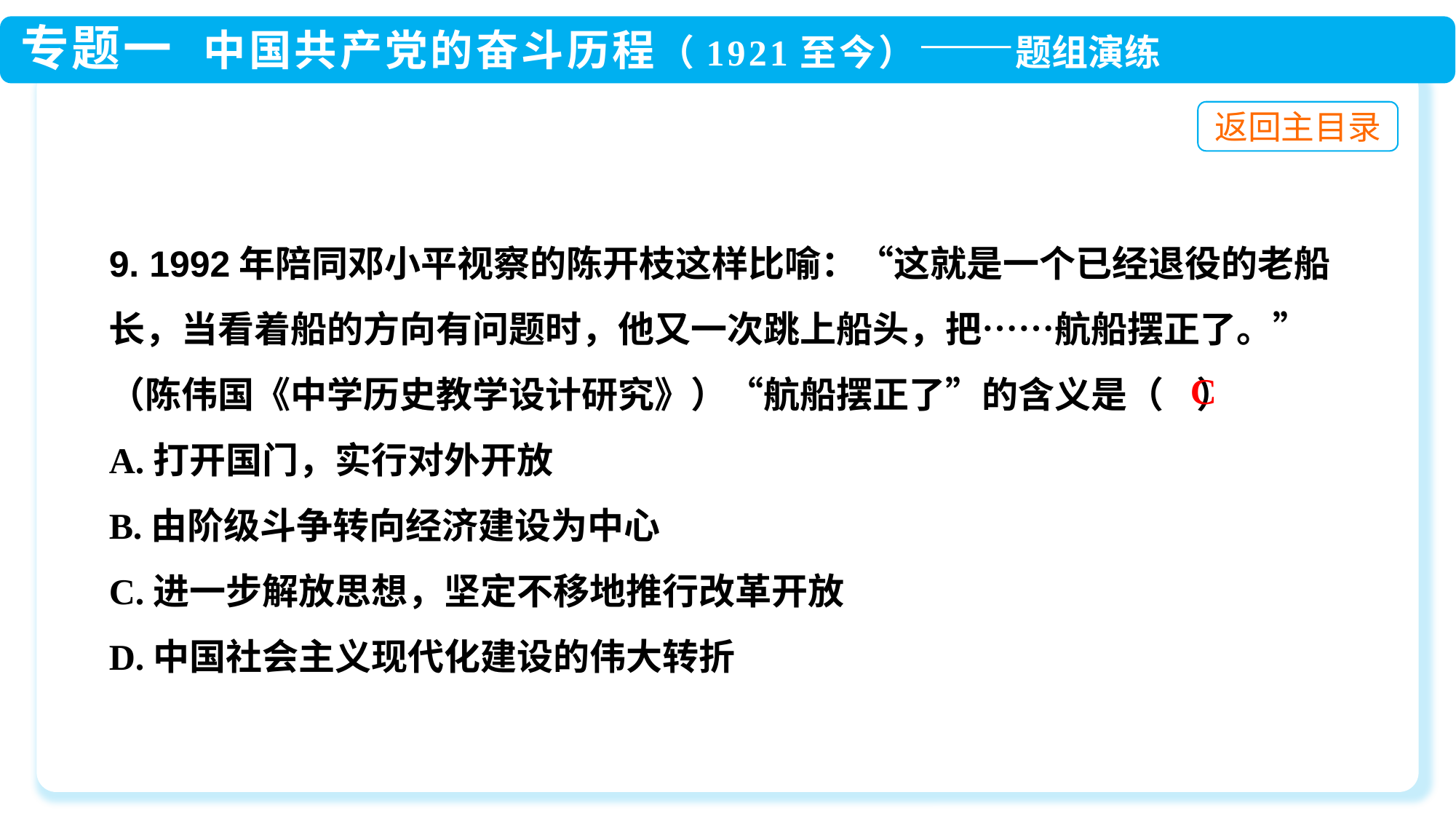

9. 1992年陪同邓小平视察的陈开枝这样比喻：“这就是一个已经退役的老船长，当看着船的方向有问题时，他又一次跳上船头，把……航船摆正了。”（陈伟国《中学历史教学设计研究》）“航船摆正了”的含义是（    ）
A.打开国门，实行对外开放
B.由阶级斗争转向经济建设为中心
C.进一步解放思想，坚定不移地推行改革开放
D.中国社会主义现代化建设的伟大转折
C